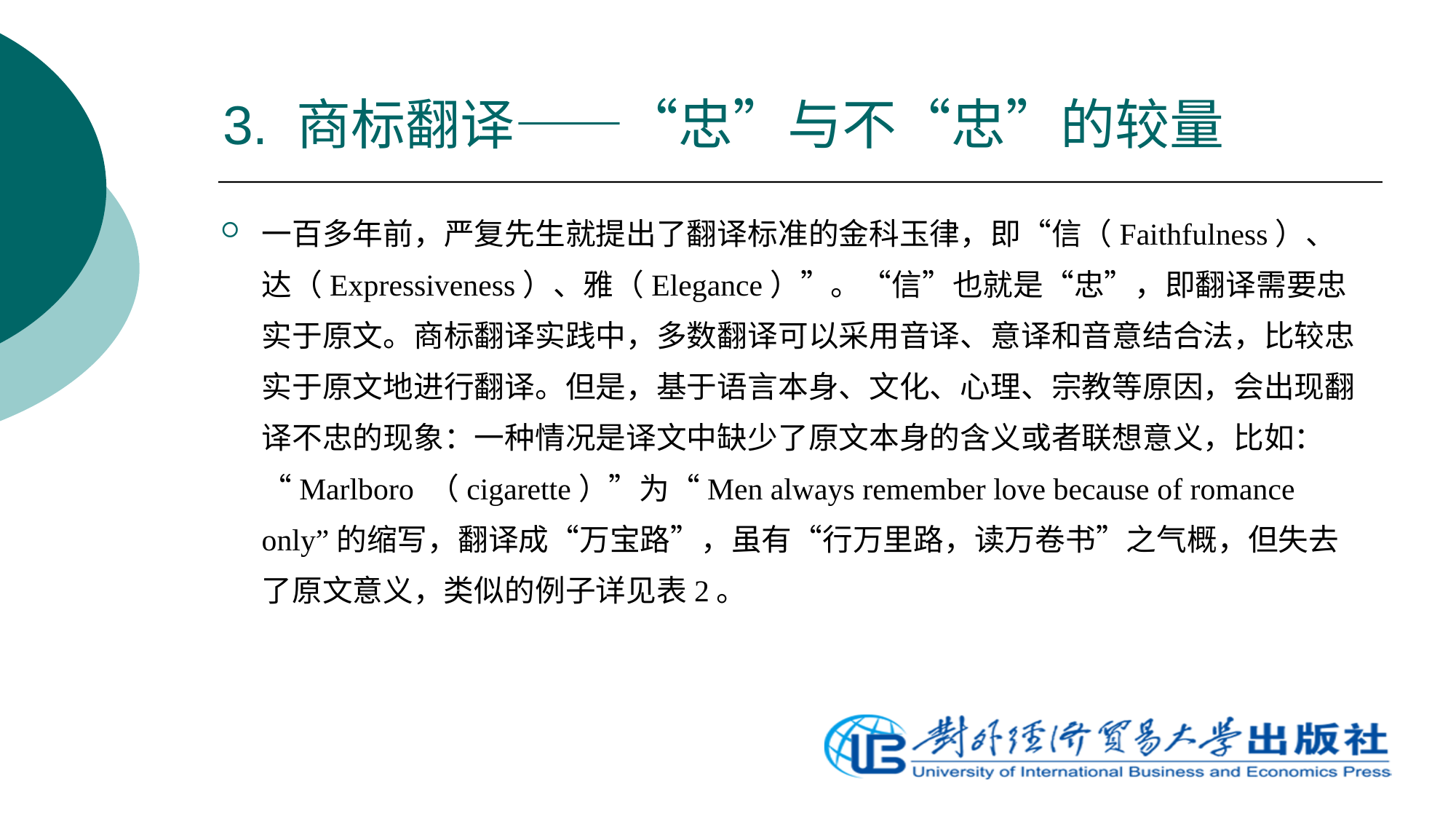

# 3. 商标翻译——“忠”与不“忠”的较量
一百多年前，严复先生就提出了翻译标准的金科玉律，即“信（Faithfulness）、达（Expressiveness）、雅（Elegance）”。“信”也就是“忠”，即翻译需要忠实于原文。商标翻译实践中，多数翻译可以采用音译、意译和音意结合法，比较忠实于原文地进行翻译。但是，基于语言本身、文化、心理、宗教等原因，会出现翻译不忠的现象：一种情况是译文中缺少了原文本身的含义或者联想意义，比如：“Marlboro （cigarette）”为“Men always remember love because of romance only”的缩写，翻译成“万宝路”，虽有“行万里路，读万卷书”之气概，但失去了原文意义，类似的例子详见表2。